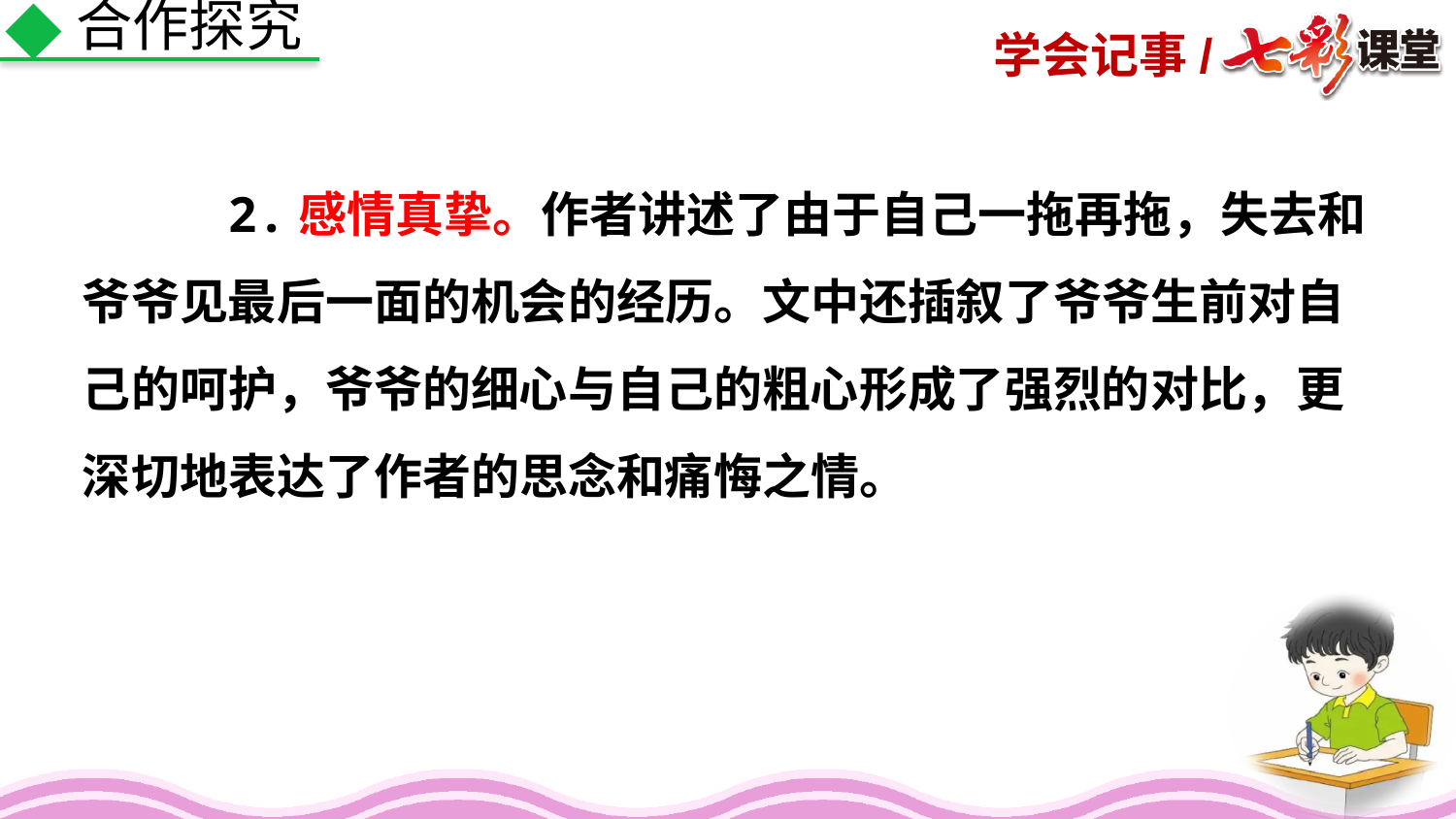

合作探究

     2.感情真挚。作者讲述了由于自己一拖再拖，失去和爷爷见最后一面的机会的经历。文中还插叙了爷爷生前对自己的呵护，爷爷的细心与自己的粗心形成了强烈的对比，更深切地表达了作者的思念和痛悔之情。